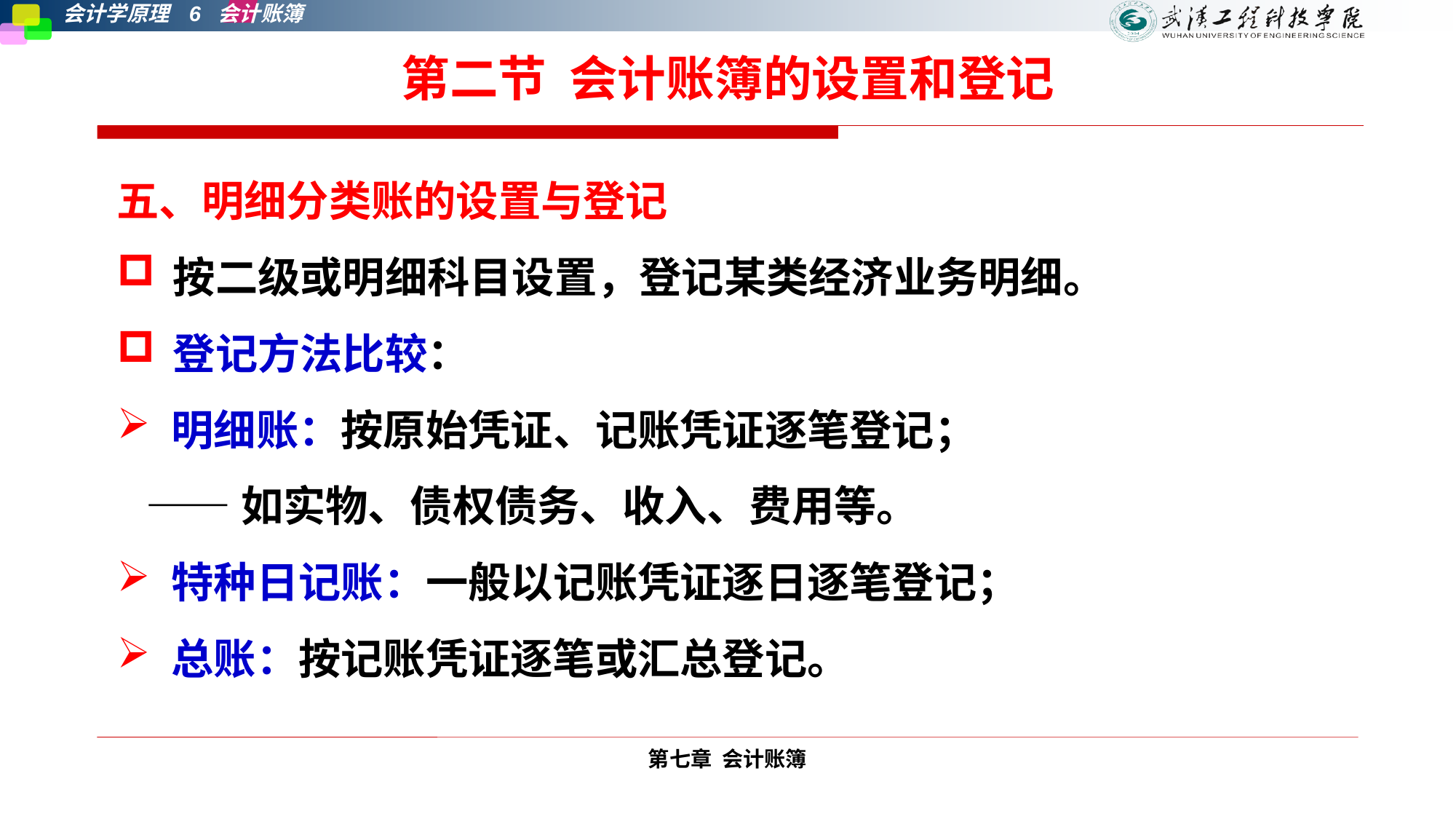

# 第二节  会计账簿的设置和登记
五、明细分类账的设置与登记
按二级或明细科目设置，登记某类经济业务明细。
登记方法比较：
明细账：按原始凭证、记账凭证逐笔登记；
   ——如实物、债权债务、收入、费用等。
特种日记账：一般以记账凭证逐日逐笔登记；
总账：按记账凭证逐笔或汇总登记。

第七章  会计账簿